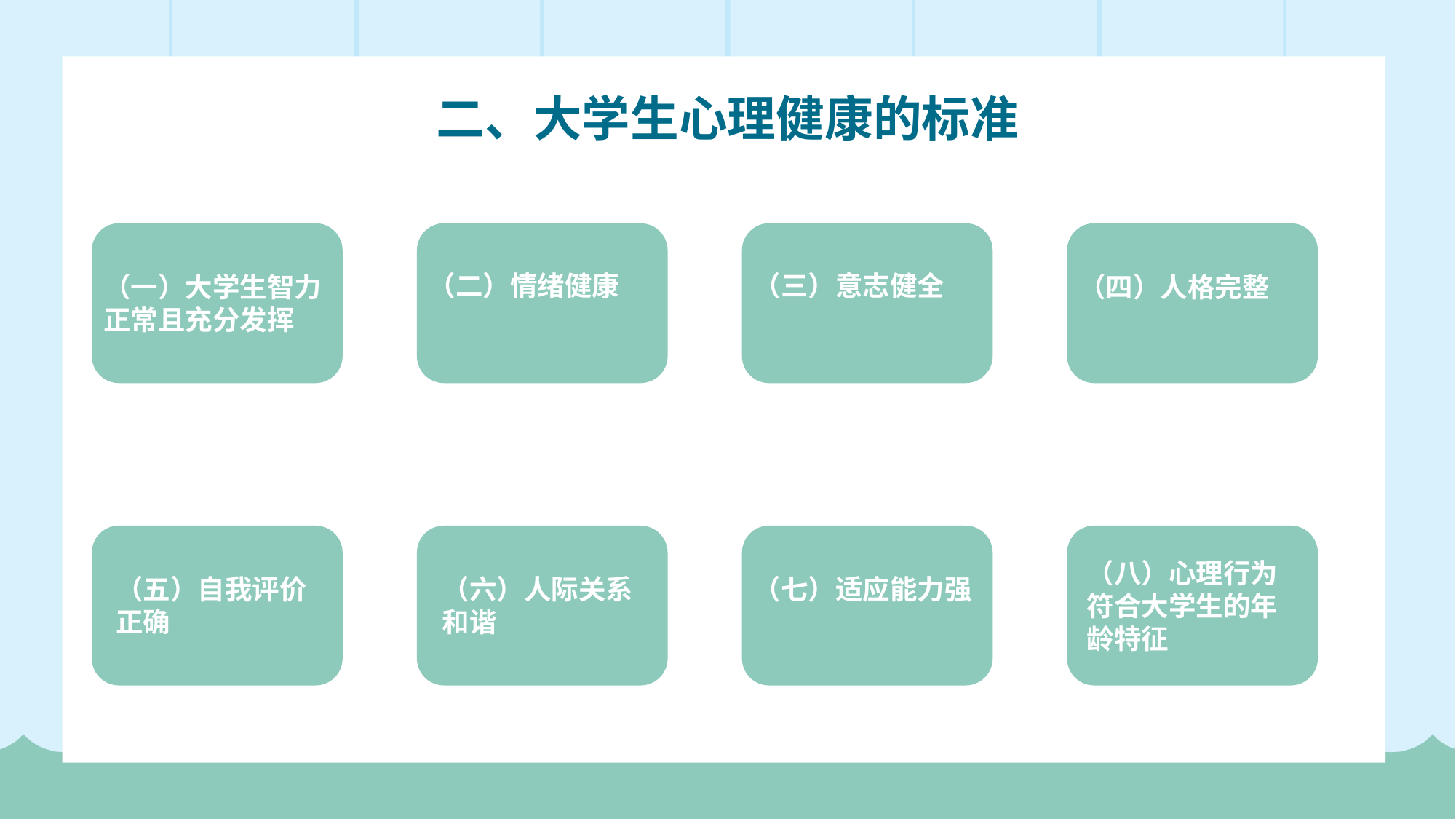

二、大学生心理健康的标准

（二）情绪健康
（三）意志健全
（一）大学生智力正常且充分发挥
（四）人格完整

（八）心理行为符合大学生的年龄特征
（五）自我评价正确
（六）人际关系和谐
（七）适应能力强